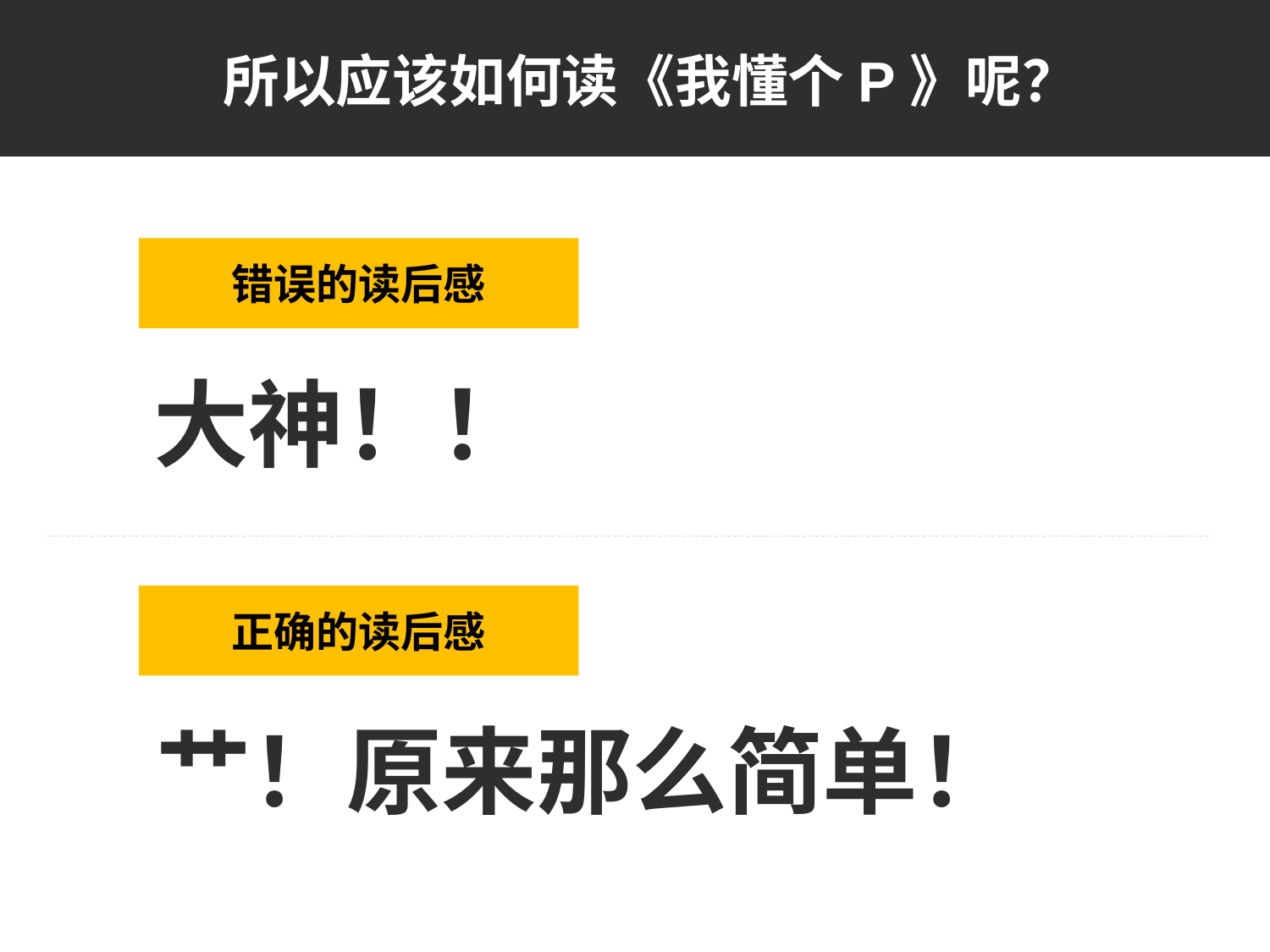

所以应该如何读《我懂个P》呢？
错误的读后感
大神！！
正确的读后感
艹！原来那么简单！